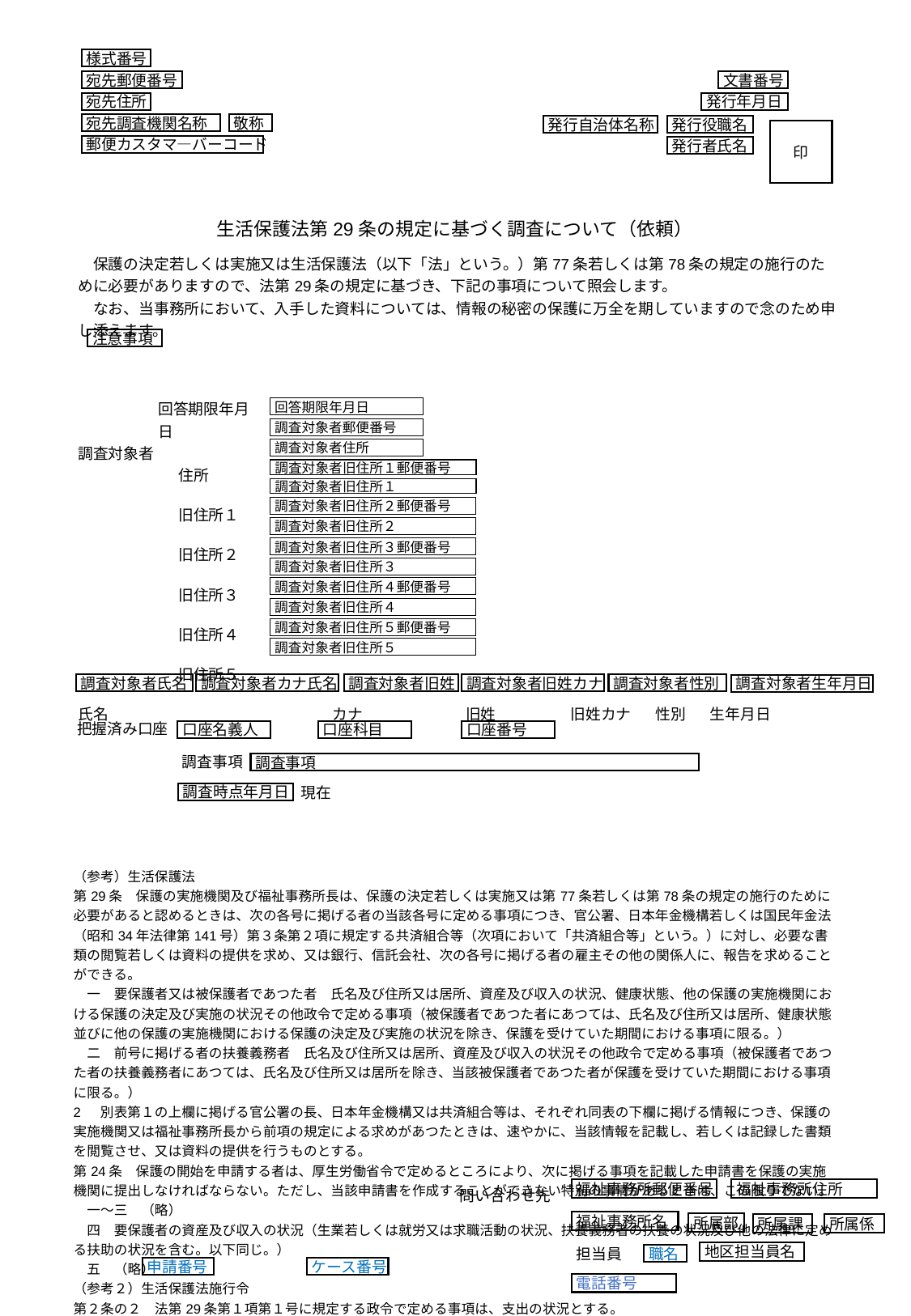

様式番号

宛先郵便番号
文書番号
宛先住所
発行年月日
宛先調査機関名称
敬称
発行自治体名称
発行役職名
印
郵便カスタマ―バーコード
発行者氏名
生活保護法第29条の規定に基づく調査について（依頼）
| 保護の決定若しくは実施又は生活保護法（以下「法」という。）第77条若しくは第78条の規定の施行のために必要がありますので、法第29条の規定に基づき、下記の事項について照会します。 　なお、当事務所において、入手した資料については、情報の秘密の保護に万全を期していますので念のため申し添えます。 |  |  |  |  |  |  |  |  |  |  |  |  |  |  |  |  |
| --- | --- | --- | --- | --- | --- | --- | --- | --- | --- | --- | --- | --- | --- | --- | --- | --- |
|  |  |  |  |  |  |  |  |  |  |  |  |  |  |  |  |  |
|  |  | 回答期限年月日 |  |  |  |  |  |  |  |  |  |  |  |  |  |  |
| 調査対象者 |  |  |  |  |  |  |  |  |  |  |  |  |  |  |  |  |
|  |  |  | 住所 |  |  |  |  |  |  |  |  |  |  |  |  |  |
|  |  |  |  |  |  |  |  |  |  |  |  |  |  |  |  |  |
|  |  |  | 旧住所１ |  |  |  |  |  |  |  |  |  |  |  |  |  |
|  |  |  |  |  |  |  |  |  |  |  |  |  |  |  |  |  |
|  |  |  | 旧住所２ |  |  |  |  |  |  |  |  |  |  |  |  |  |
|  |  |  |  |  |  |  |  |  |  |  |  |  |  |  |  |  |
|  |  |  | 旧住所３ |  |  |  |  |  |  |  |  |  |  |  |  |  |
|  |  |  |  |  |  |  |  |  |  |  |  |  |  |  |  |  |
|  |  |  | 旧住所４ |  |  |  |  |  |  |  |  |  |  |  |  |  |
|  |  |  |  |  |  |  |  |  |  |  |  |  |  |  |  |  |
|  |  |  | 旧住所５ |  |  |  |  |  |  |  |  |  |  |  |  |  |
|  |  |  |  |  |  |  |  |  |  |  |  |  |  |  |  |  |
| 氏名 |  |  |  |  |  | カナ |  |  | 旧姓 | 旧姓カナ | 旧姓カナ | 性別 | 生年月日 |  |  |  |
|  |  |  |  |  |  |  |  |  |  |  |  |  |  |  |  |  |
|  |  |  |  |  |  |  |  |  |  |  |  |  |  |  |  |  |
|  |  |  |  |  |  |  |  |  |  |  |  |  |  |  |  |  |
|  |  |  |  |  |  |  |  |  |  |  |  |  |  |  |  |  |
|  |  |  |  |  |  |  |  |  |  |  |  |  |  |  |  |  |
|  |  |  |  |  |  |  |  |  |  |  |  |  |  |  |  |  |
|  |  |  |  |  |  |  |  |  |  |  |  |  |  |  |  |  |
|  |  |  |  |  |  |  |  |  |  |  |  |  |  |  |  |  |
| （参考）生活保護法 第29条　保護の実施機関及び福祉事務所長は、保護の決定若しくは実施又は第77条若しくは第78条の規定の施行のために必要があると認めるときは、次の各号に掲げる者の当該各号に定める事項につき、官公署、日本年金機構若しくは国民年金法（昭和34年法律第141号）第３条第２項に規定する共済組合等（次項において「共済組合等」という。）に対し、必要な書類の閲覧若しくは資料の提供を求め、又は銀行、信託会社、次の各号に掲げる者の雇主その他の関係人に、報告を求めることができる。 　一　要保護者又は被保護者であつた者　氏名及び住所又は居所、資産及び収入の状況、健康状態、他の保護の実施機関における保護の決定及び実施の状況その他政令で定める事項（被保護者であつた者にあつては、氏名及び住所又は居所、健康状態並びに他の保護の実施機関における保護の決定及び実施の状況を除き、保護を受けていた期間における事項に限る。） 　二　前号に掲げる者の扶養義務者　氏名及び住所又は居所、資産及び収入の状況その他政令で定める事項（被保護者であつた者の扶養義務者にあつては、氏名及び住所又は居所を除き、当該被保護者であつた者が保護を受けていた期間における事項に限る。） 2　 別表第１の上欄に掲げる官公署の長、日本年金機構又は共済組合等は、それぞれ同表の下欄に掲げる情報につき、保護の実施機関又は福祉事務所長から前項の規定による求めがあつたときは、速やかに、当該情報を記載し、若しくは記録した書類を閲覧させ、又は資料の提供を行うものとする。 第24条　保護の開始を申請する者は、厚生労働省令で定めるところにより、次に掲げる事項を記載した申請書を保護の実施機関に提出しなければならない。ただし、当該申請書を作成することができない特別の事情があるときは、この限りでない。 　一～三　（略） 　四　要保護者の資産及び収入の状況（生業若しくは就労又は求職活動の状況、扶養義務者の扶養の状況及び他の法律に定める扶助の状況を含む。以下同じ。） 　五　（略） （参考２）生活保護法施行令 第２条の２　法第29条第１項第１号に規定する政令で定める事項は、支出の状況とする。 |  |  |  |  |  |  |  |  |  |  |  |  |  |  |  |  |
注意事項
回答期限年月日
調査対象者郵便番号
調査対象者住所
調査対象者旧住所１郵便番号
調査対象者旧住所１
調査対象者旧住所２郵便番号
調査対象者旧住所２
調査対象者旧住所３郵便番号
調査対象者旧住所３
調査対象者旧住所４郵便番号
調査対象者旧住所４
調査対象者旧住所５郵便番号
調査対象者旧住所５
調査対象者氏名
調査対象者カナ氏名
調査対象者旧姓
調査対象者旧姓カナ
調査対象者性別
調査対象者生年月日
把握済み口座
調査事項
調査事項
口座名義人
口座科目
口座番号
調査時点年月日
現在
福祉事務所郵便番号
福祉事務所住所
問い合わせ先
福祉事務所名
所属部
所属課
所属係
地区担当員名
担当員
電話番号
職名
申請番号
ケース番号